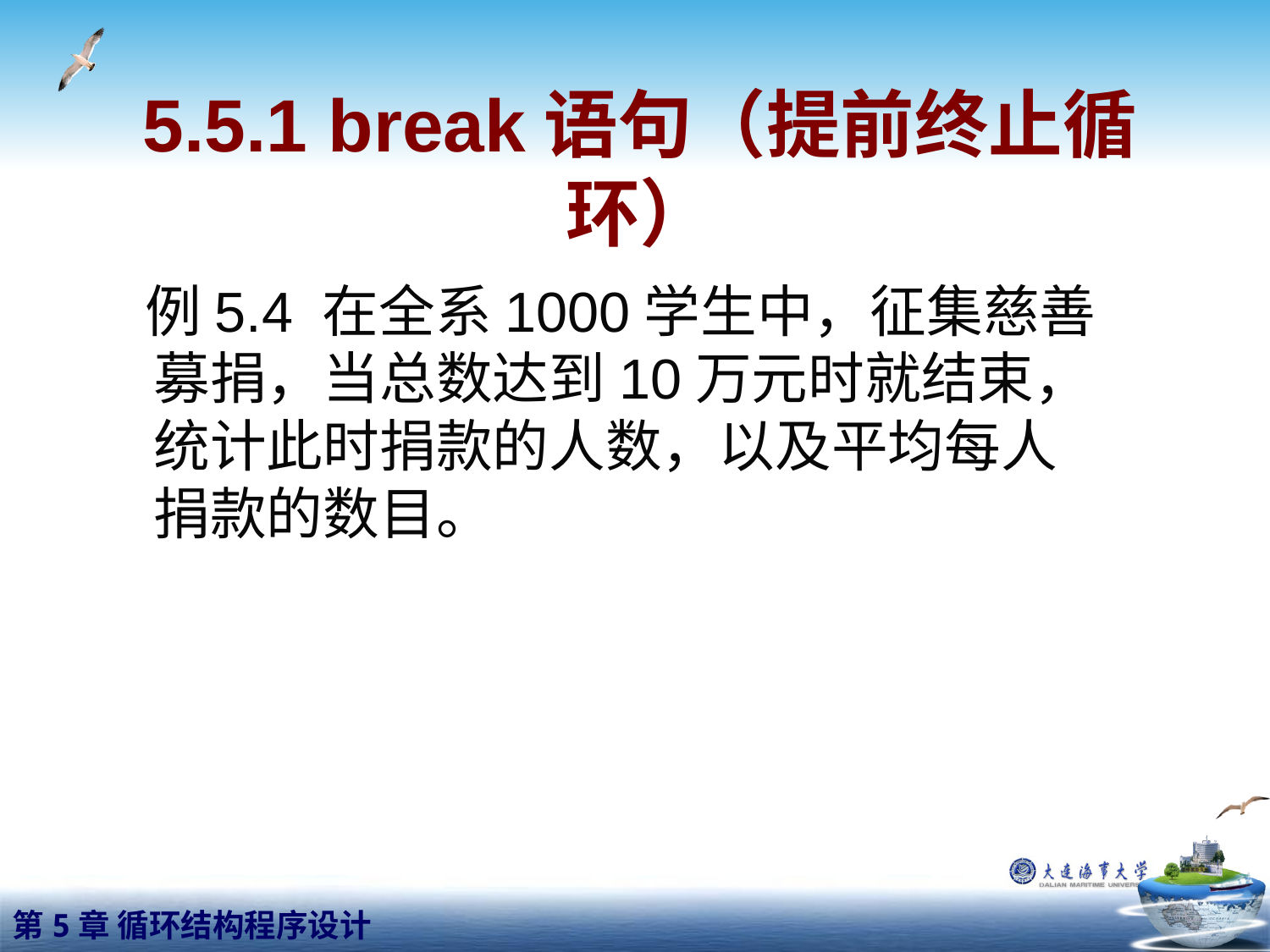

5.5.1 break语句（提前终止循环）
  例5.4 在全系1000学生中，征集慈善募捐，当总数达到10万元时就结束，统计此时捐款的人数，以及平均每人捐款的数目。